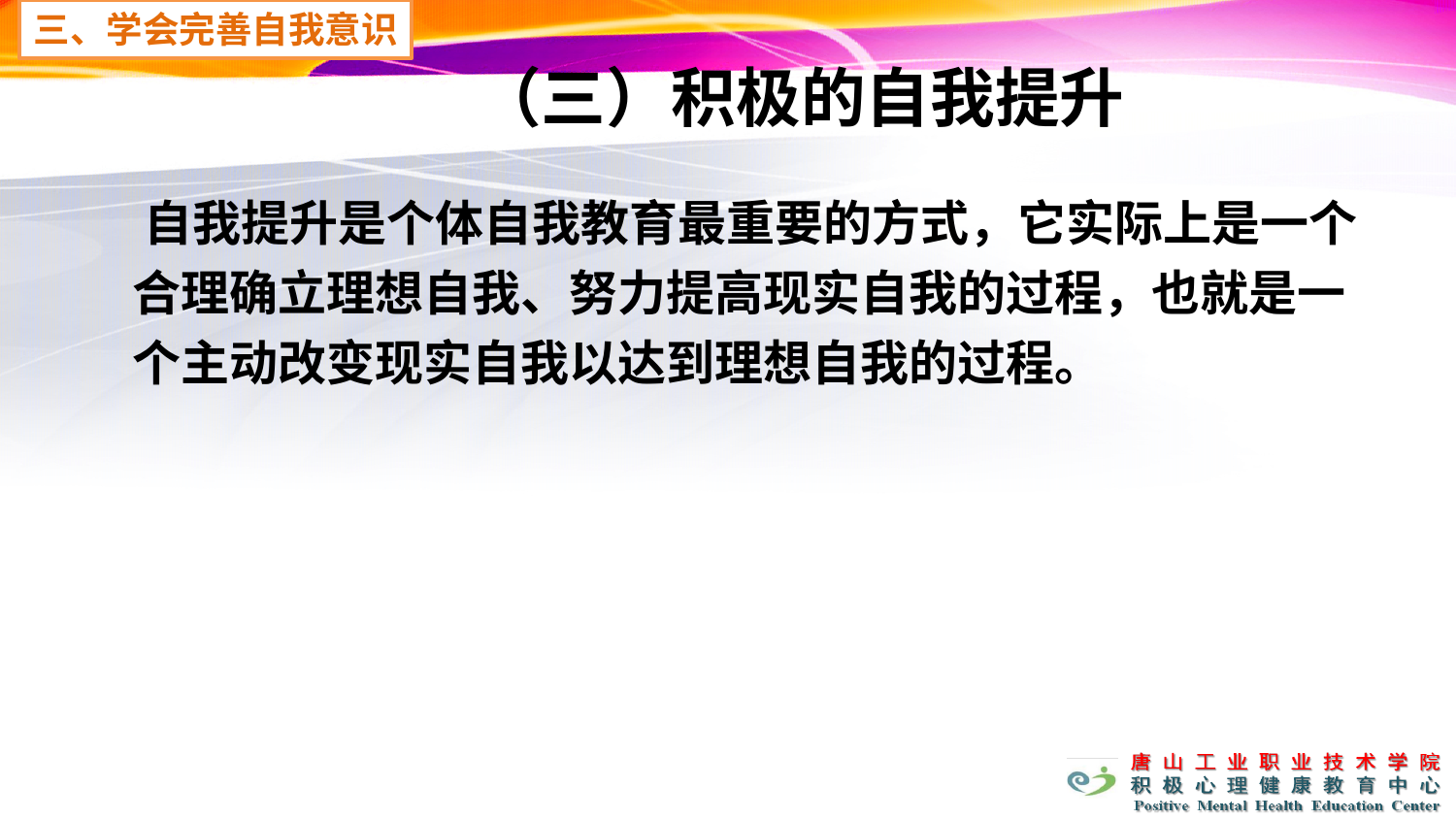

三、学会完善自我意识
# （三）积极的自我提升
     自我提升是个体自我教育最重要的方式，它实际上是一个合理确立理想自我、努力提高现实自我的过程，也就是一个主动改变现实自我以达到理想自我的过程。